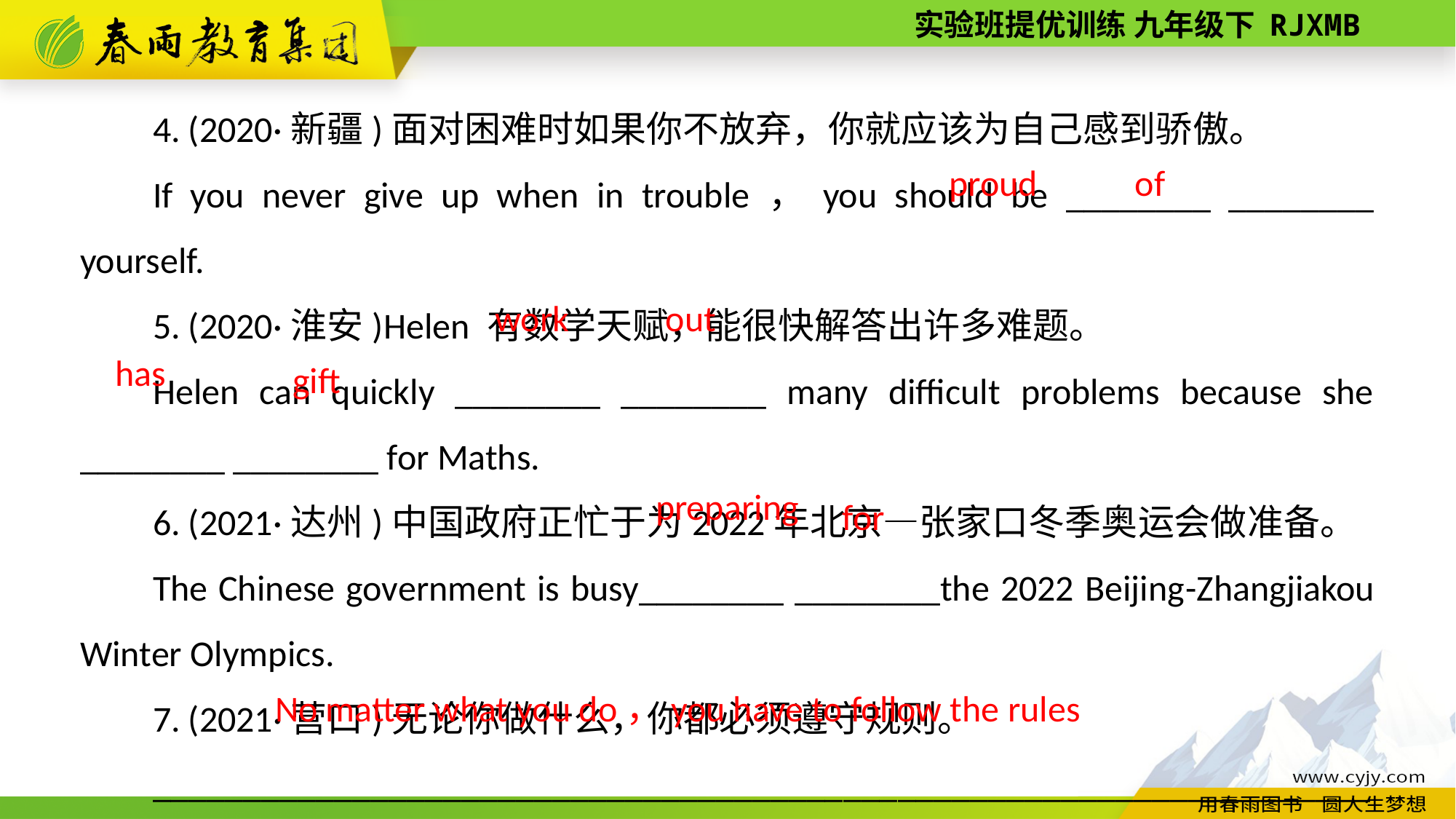

4. (2020·新疆)面对困难时如果你不放弃，你就应该为自己感到骄傲。
If you never give up when in trouble，you should be ________ ________ yourself.
5. (2020·淮安)Helen 有数学天赋，能很快解答出许多难题。
Helen can quickly ________ ________ many difficult problems because she ________ ________ for Maths.
6. (2021·达州)中国政府正忙于为2022年北京—张家口冬季奥运会做准备。
The Chinese government is busy________ ________the 2022 Beijing­-Zhangjiakou Winter Olympics.
7. (2021·营口)无论你做什么，你都必须遵守规则。
___________________________________________________________________.
of
proud
work
out
has
gift
preparing
for
No matter what you do，you have to follow the rules